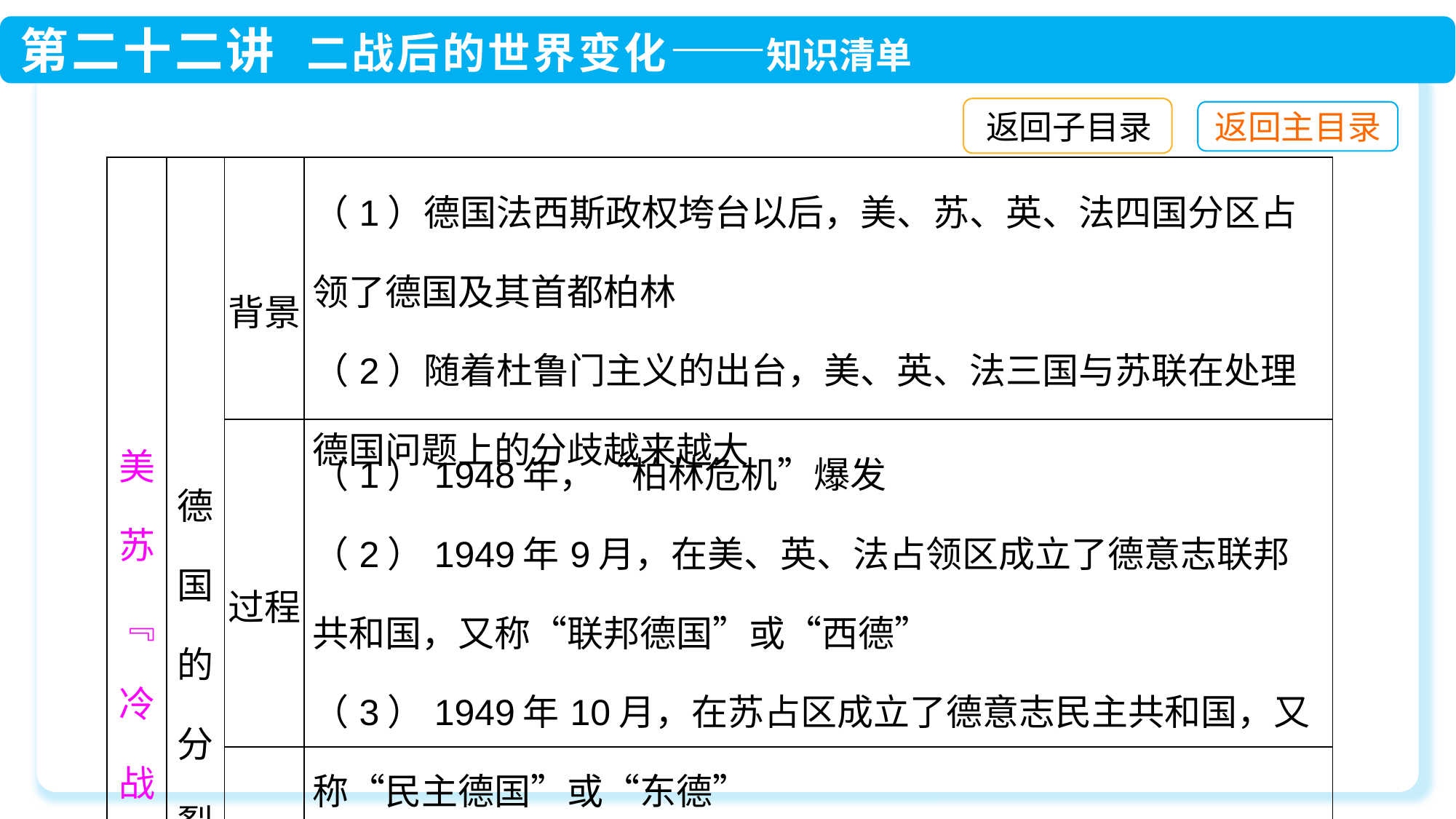

返回子目录
| 美苏﹃冷战﹄ | 德国的分裂 | 背景 | （1）德国法西斯政权垮台以后，美、苏、英、法四国分区占领了德国及其首都柏林 （2）随着杜鲁门主义的出台，美、英、法三国与苏联在处理德国问题上的分歧越来越大 |
| --- | --- | --- | --- |
|  |  | 过程 | （1）1948年，“柏林危机”爆发 （2）1949年9月，在美、英、法占领区成立了德意志联邦共和国，又称“联邦德国”或“西德” （3）1949年10月，在苏占区成立了德意志民主共和国，又称“民主德国”或“东德” |
|  |  | 影响 | 欧洲冷战对峙的局面基本形成 |